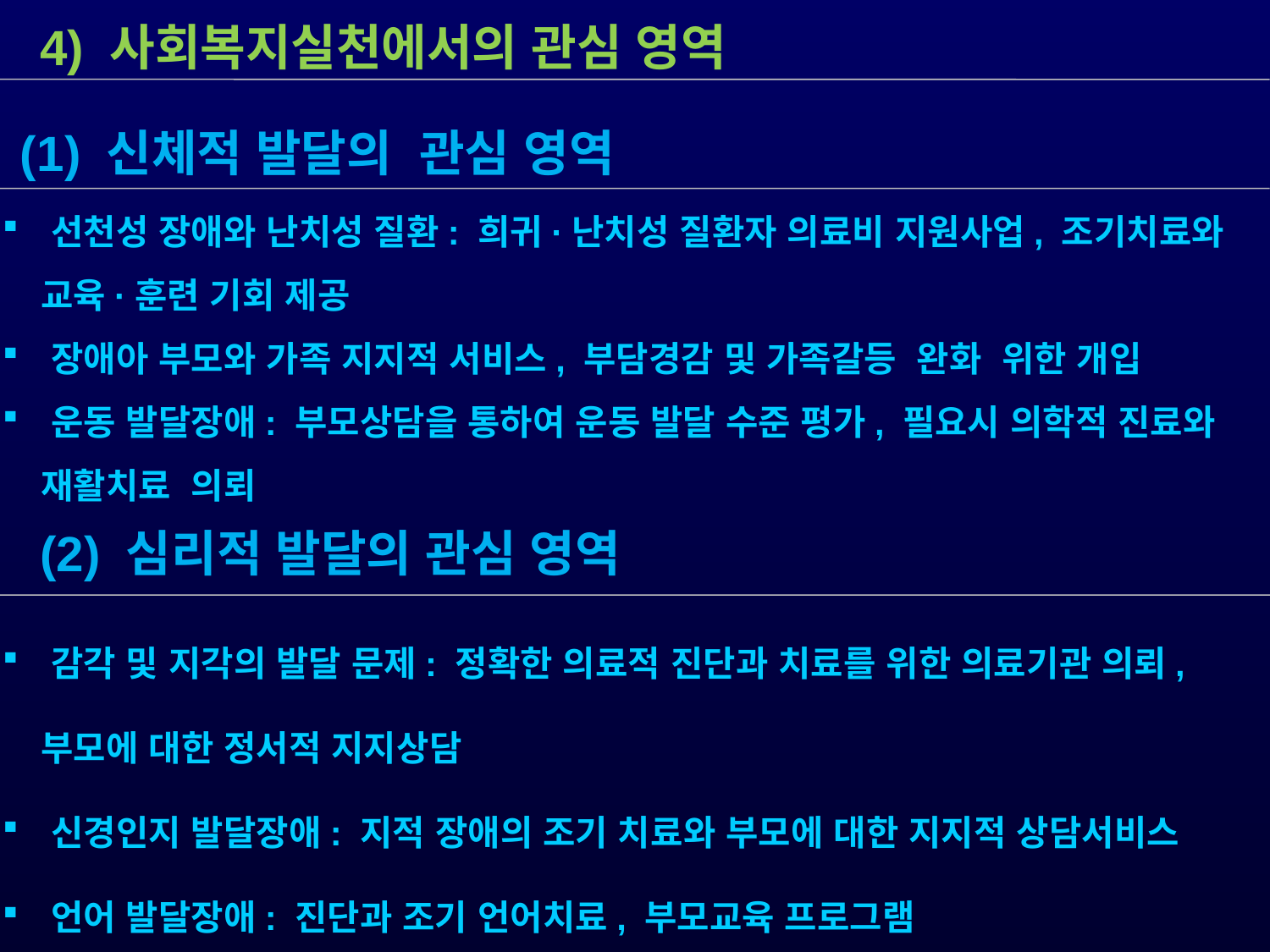

4) 사회복지실천에서의 관심 영역

 선천성 장애와 난치성 질환: 희귀·난치성 질환자 의료비 지원사업, 조기치료와
   교육·훈련 기회 제공
 장애아 부모와 가족 지지적 서비스, 부담경감 및 가족갈등  완화  위한 개입
 운동 발달장애: 부모상담을 통하여 운동 발달 수준 평가, 필요시 의학적 진료와
   재활치료  의뢰
  (1) 신체적 발달의  관심 영역

  (2) 심리적 발달의 관심 영역
 감각 및 지각의 발달 문제: 정확한 의료적 진단과 치료를 위한 의료기관 의뢰,
   부모에 대한 정서적 지지상담
 신경인지 발달장애: 지적 장애의 조기 치료와 부모에 대한 지지적 상담서비스
 언어 발달장애: 진단과 조기 언어치료, 부모교육 프로그램